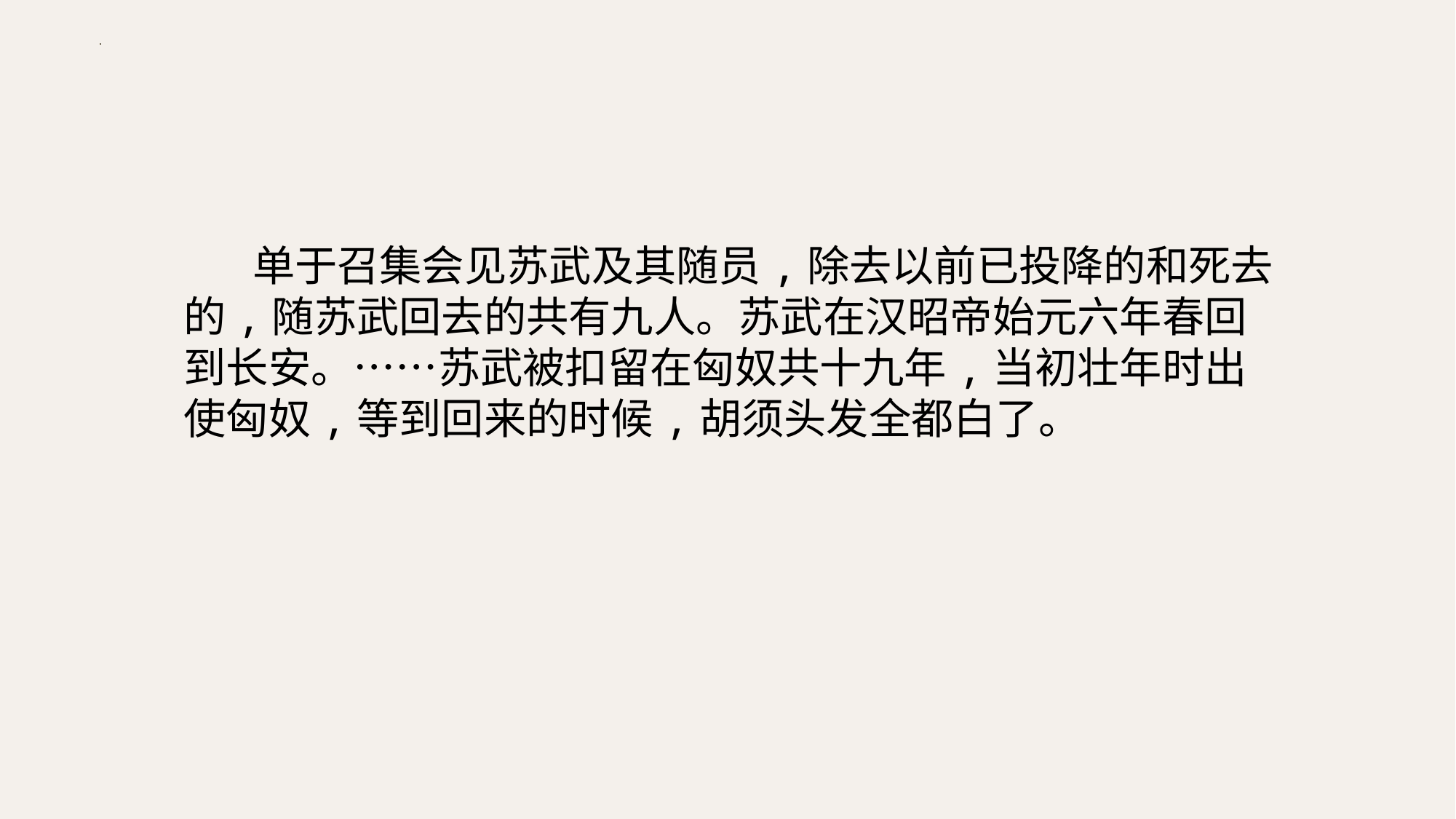

单于召集会见苏武及其随员,除去以前已投降的和死去的,随苏武回去的共有九人。苏武在汉昭帝始元六年春回到长安。……苏武被扣留在匈奴共十九年,当初壮年时出使匈奴,等到回来的时候,胡须头发全都白了。